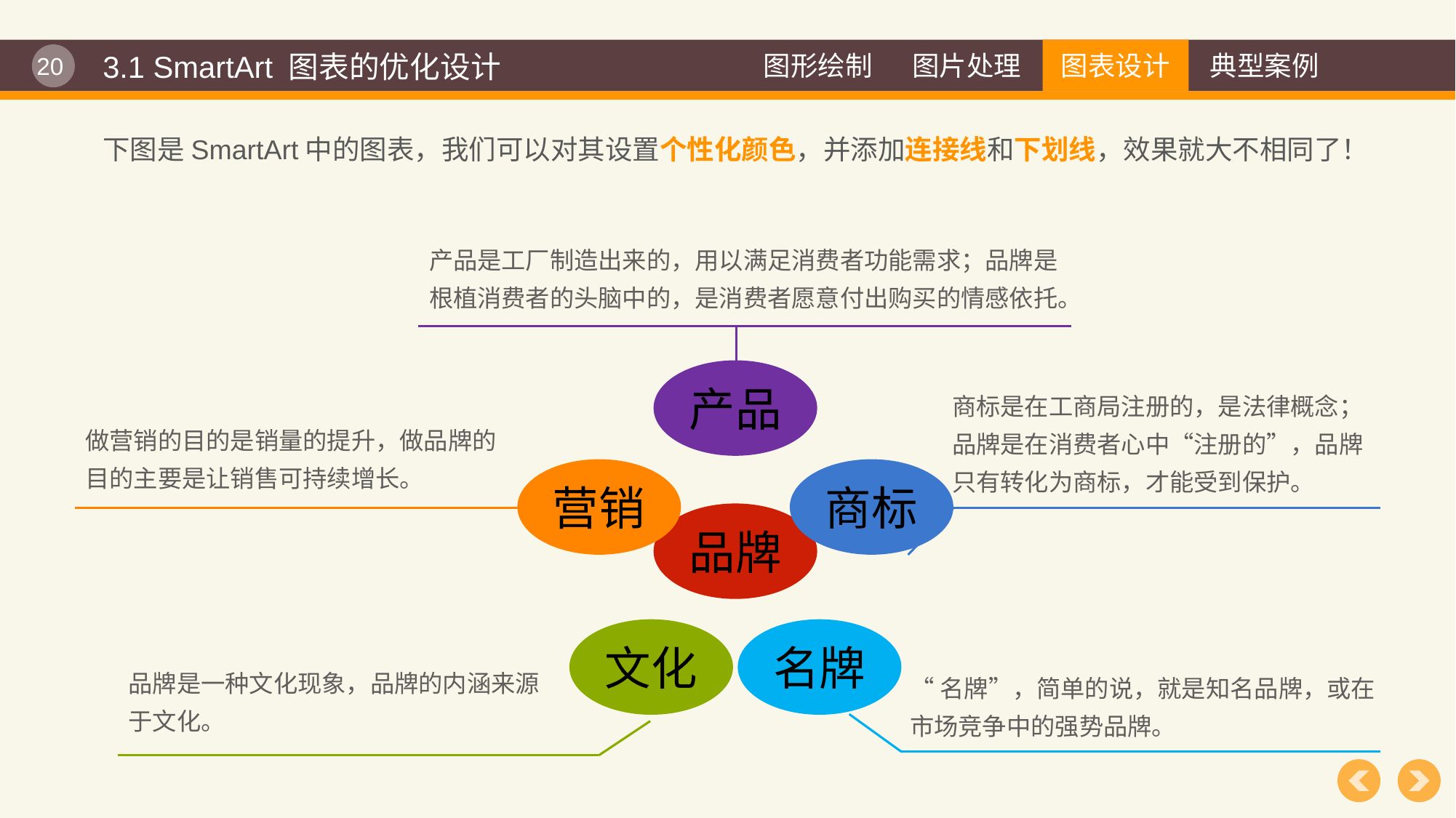

3.1 SmartArt 图表的优化设计
下图是SmartArt中的图表，我们可以对其设置个性化颜色，并添加连接线和下划线，效果就大不相同了！
产品是工厂制造出来的，用以满足消费者功能需求；品牌是根植消费者的头脑中的，是消费者愿意付出购买的情感依托。
品牌
产品
商标
名牌
营销
文化
商标是在工商局注册的，是法律概念；品牌是在消费者心中“注册的”，品牌只有转化为商标，才能受到保护。
做营销的目的是销量的提升，做品牌的目的主要是让销售可持续增长。
品牌是一种文化现象，品牌的内涵来源于文化。
“名牌”，简单的说，就是知名品牌，或在市场竞争中的强势品牌。